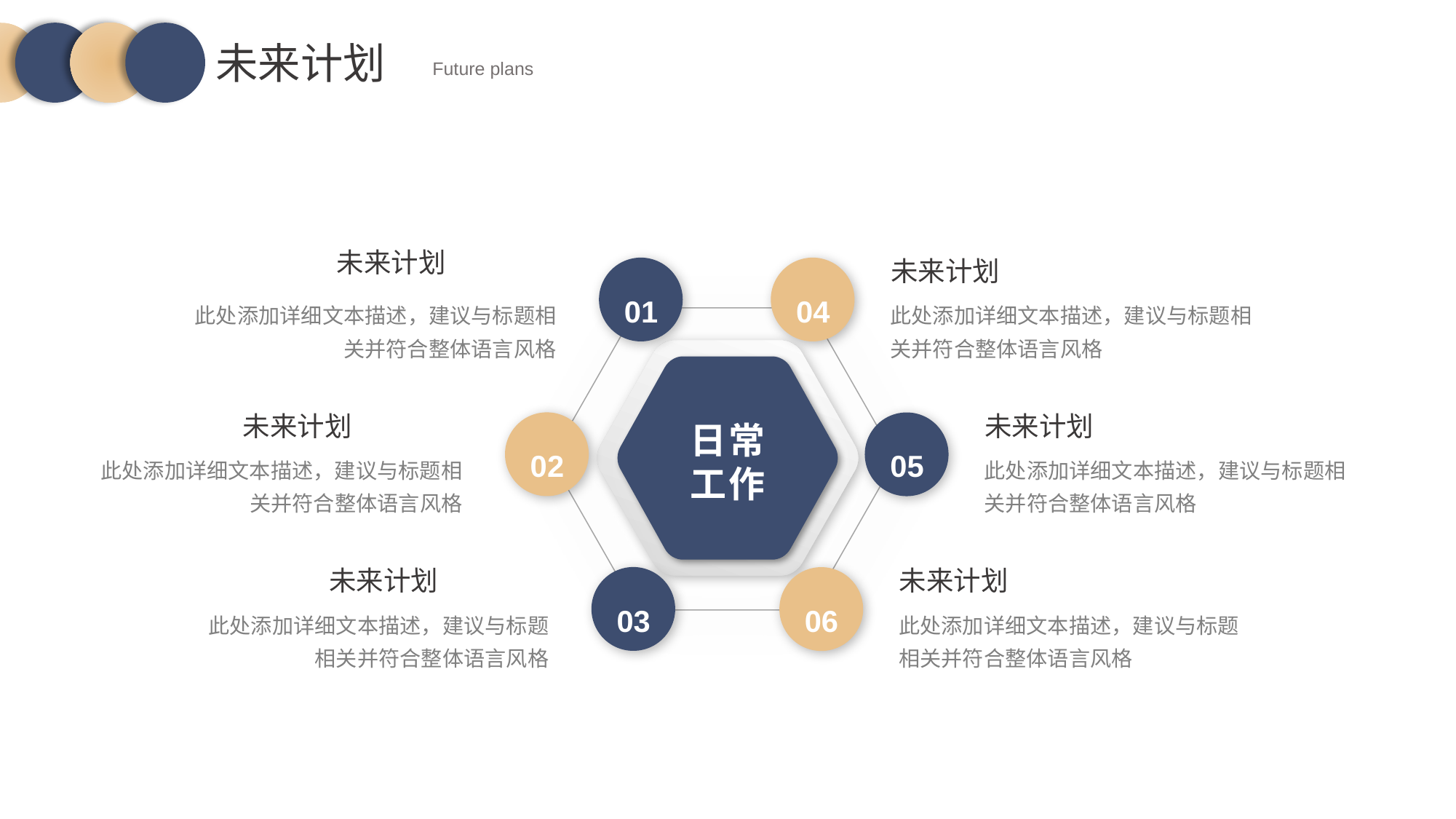

未来计划
Future plans
未来计划
此处添加详细文本描述，建议与标题相关并符合整体语言风格
未来计划
此处添加详细文本描述，建议与标题相关并符合整体语言风格

01

04

未来计划
此处添加详细文本描述，建议与标题相关并符合整体语言风格
未来计划
此处添加详细文本描述，建议与标题相关并符合整体语言风格
日常
工作

02

05
未来计划
此处添加详细文本描述，建议与标题相关并符合整体语言风格
未来计划
此处添加详细文本描述，建议与标题相关并符合整体语言风格

03

06